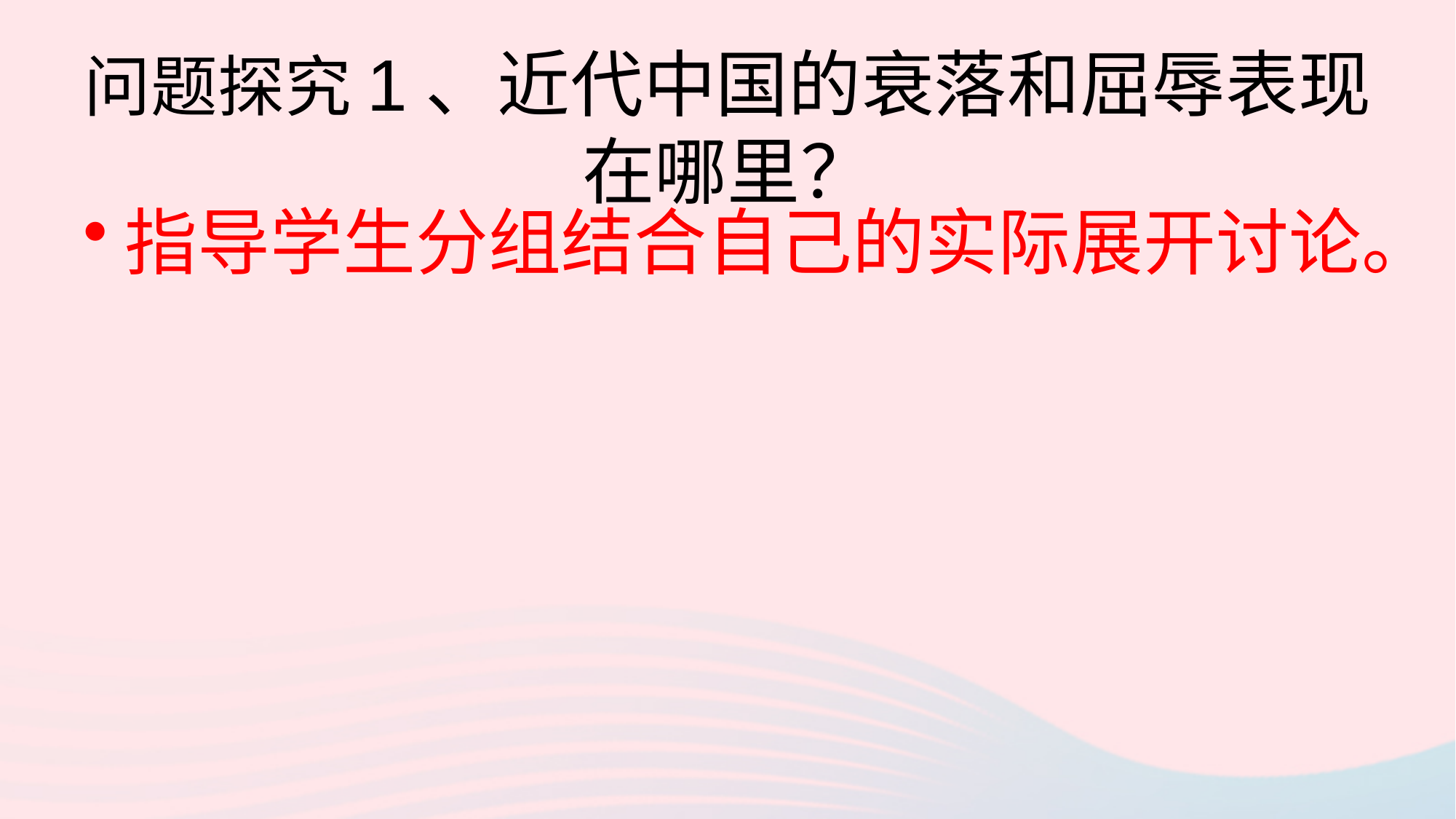

# 问题探究1、近代中国的衰落和屈辱表现在哪里？
指导学生分组结合自己的实际展开讨论。